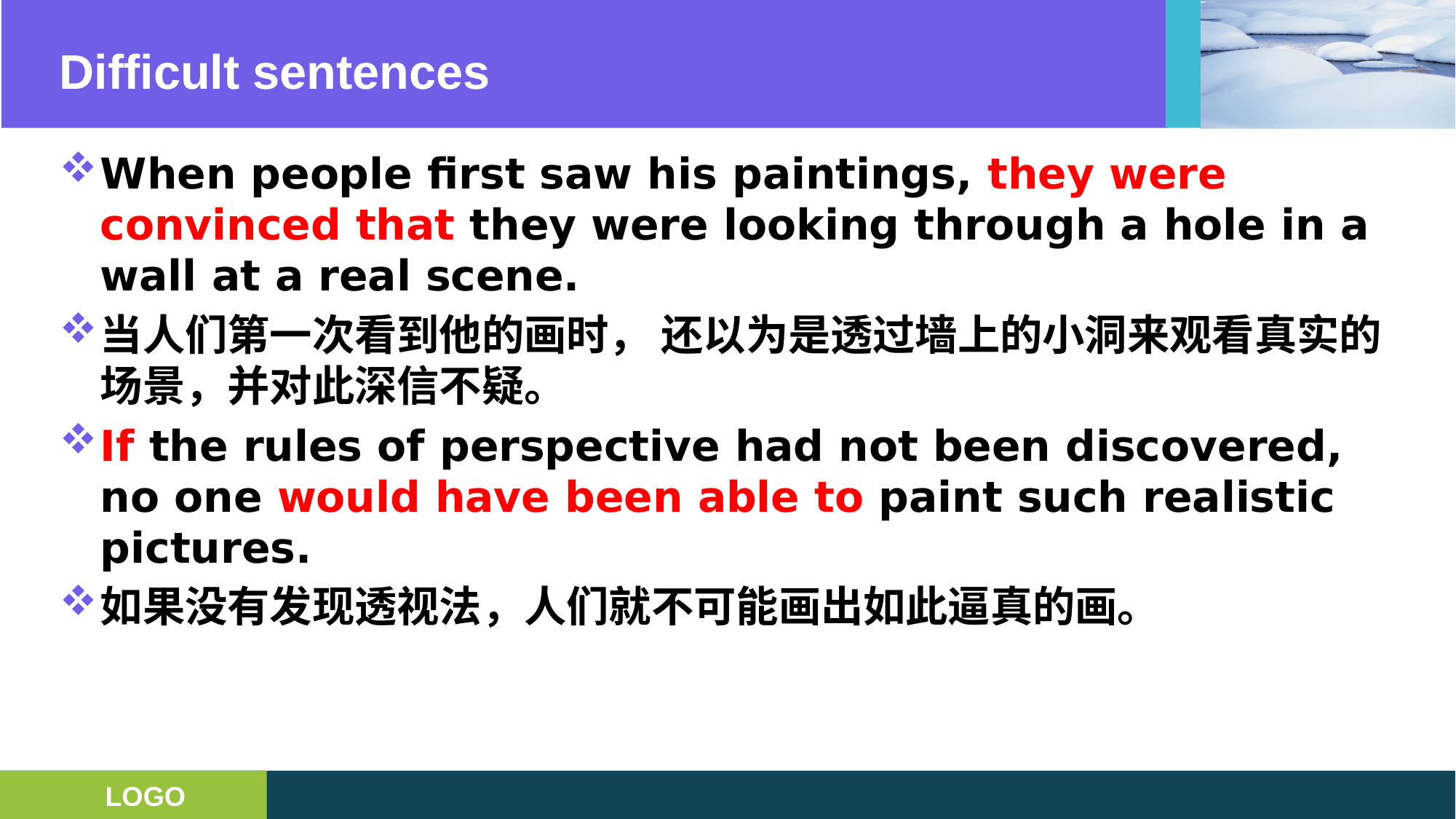

# Difficult sentences
When people first saw his paintings, they were convinced that they were looking through a hole in a wall at a real scene.
当人们第一次看到他的画时， 还以为是透过墙上的小洞来观看真实的场景，并对此深信不疑。
If the rules of perspective had not been discovered, no one would have been able to paint such realistic pictures.
如果没有发现透视法，人们就不可能画出如此逼真的画。